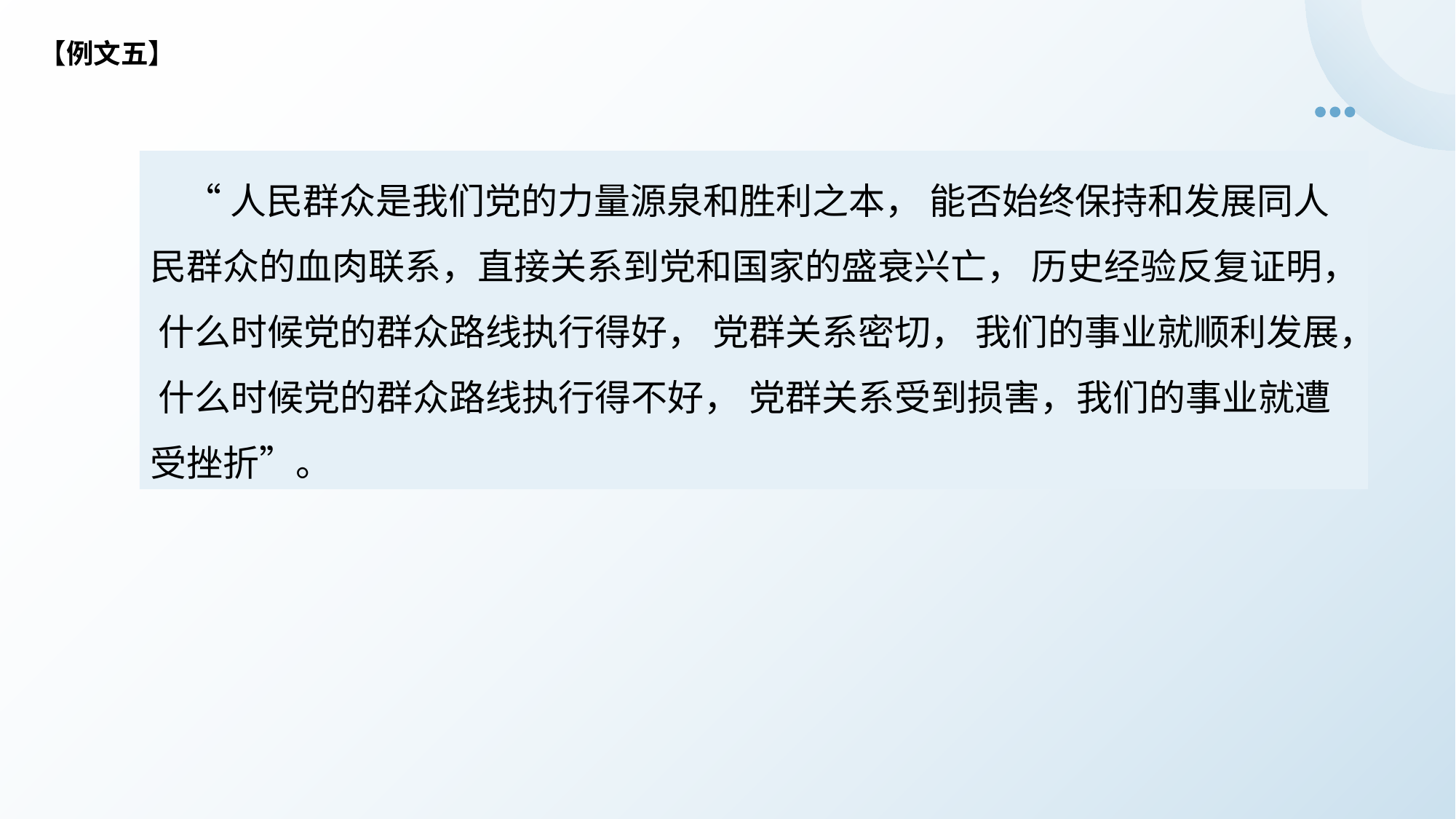

【例文五】
     “人民群众是我们党的力量源泉和胜利之本， 能否始终保持和发展同人民群众的血肉联系，直接关系到党和国家的盛衰兴亡， 历史经验反复证明， 什么时候党的群众路线执行得好， 党群关系密切， 我们的事业就顺利发展， 什么时候党的群众路线执行得不好， 党群关系受到损害，我们的事业就遭受挫折”。